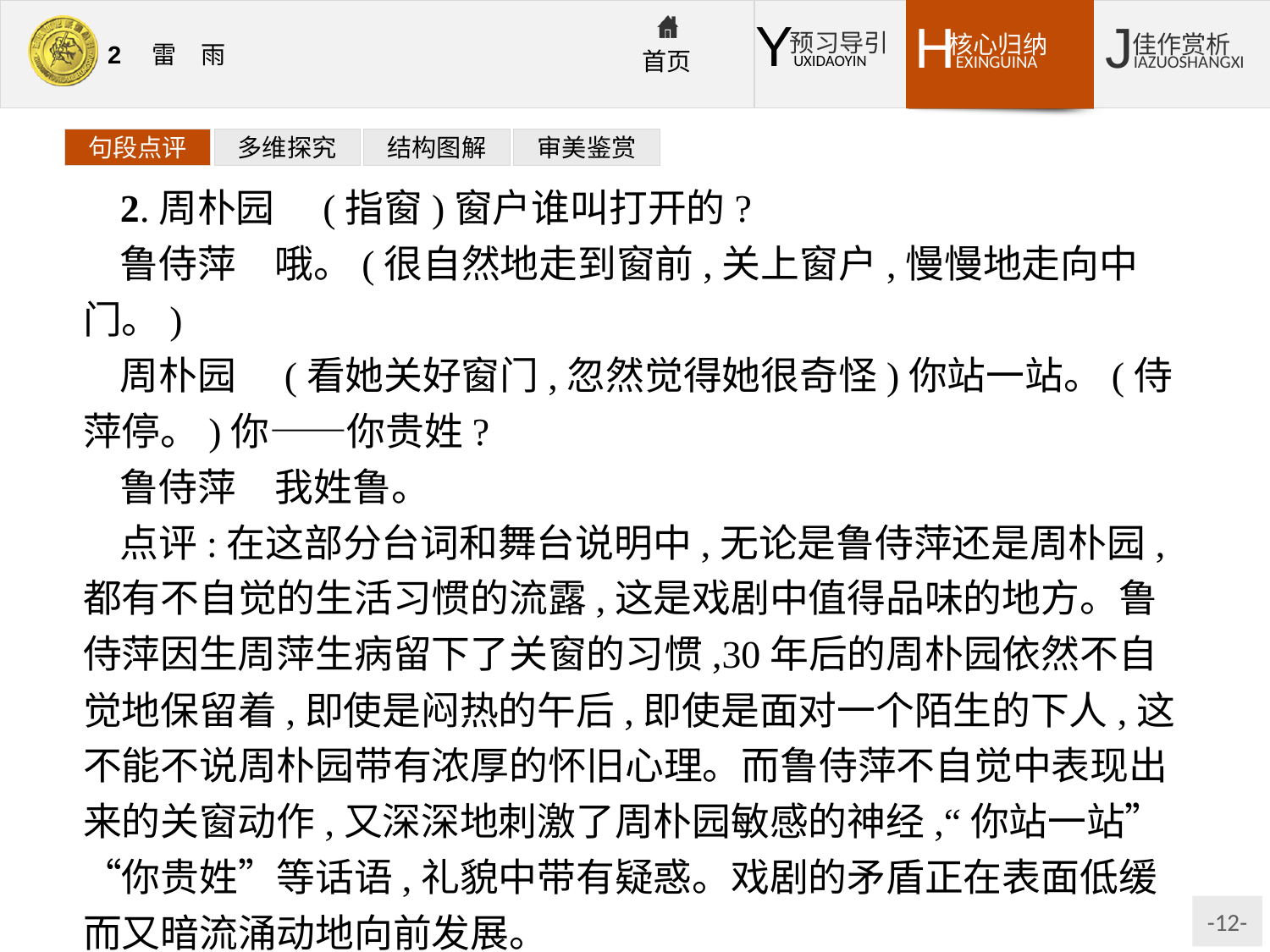

句段点评
多维探究
结构图解
审美鉴赏
2.周朴园　(指窗)窗户谁叫打开的?
鲁侍萍　哦。(很自然地走到窗前,关上窗户,慢慢地走向中门。)
周朴园　(看她关好窗门,忽然觉得她很奇怪)你站一站。(侍萍停。)你——你贵姓?
鲁侍萍　我姓鲁。
点评:在这部分台词和舞台说明中,无论是鲁侍萍还是周朴园,都有不自觉的生活习惯的流露,这是戏剧中值得品味的地方。鲁侍萍因生周萍生病留下了关窗的习惯,30年后的周朴园依然不自觉地保留着,即使是闷热的午后,即使是面对一个陌生的下人,这不能不说周朴园带有浓厚的怀旧心理。而鲁侍萍不自觉中表现出来的关窗动作,又深深地刺激了周朴园敏感的神经,“你站一站”“你贵姓”等话语,礼貌中带有疑惑。戏剧的矛盾正在表面低缓而又暗流涌动地向前发展。